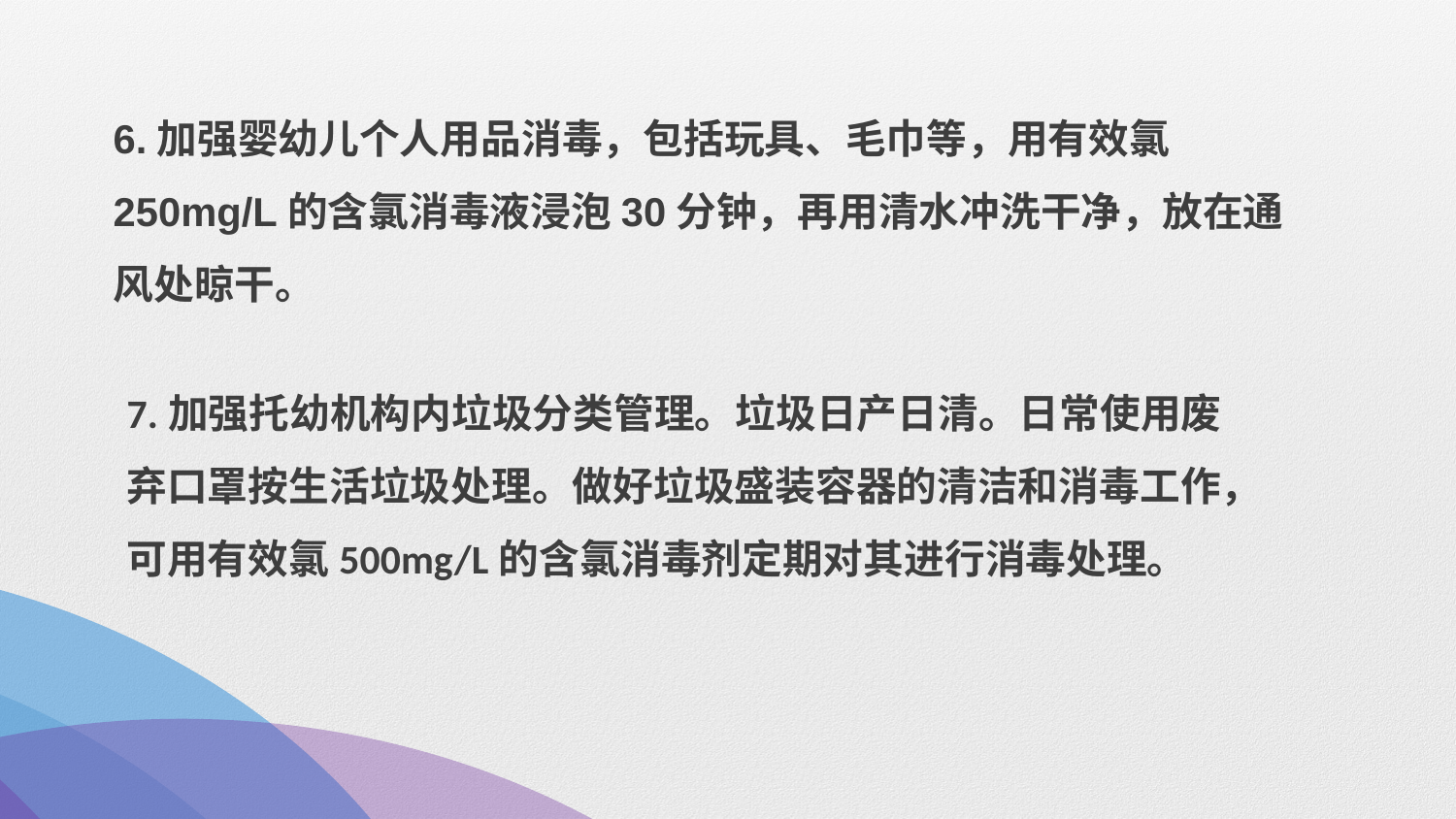

6.加强婴幼儿个人用品消毒，包括玩具、毛巾等，用有效氯250mg/L的含氯消毒液浸泡30分钟，再用清水冲洗干净，放在通风处晾干。
7.加强托幼机构内垃圾分类管理。垃圾日产日清。日常使用废弃口罩按生活垃圾处理。做好垃圾盛装容器的清洁和消毒工作，可用有效氯500mg/L的含氯消毒剂定期对其进行消毒处理。

部门：XXX   汇报人：xxx